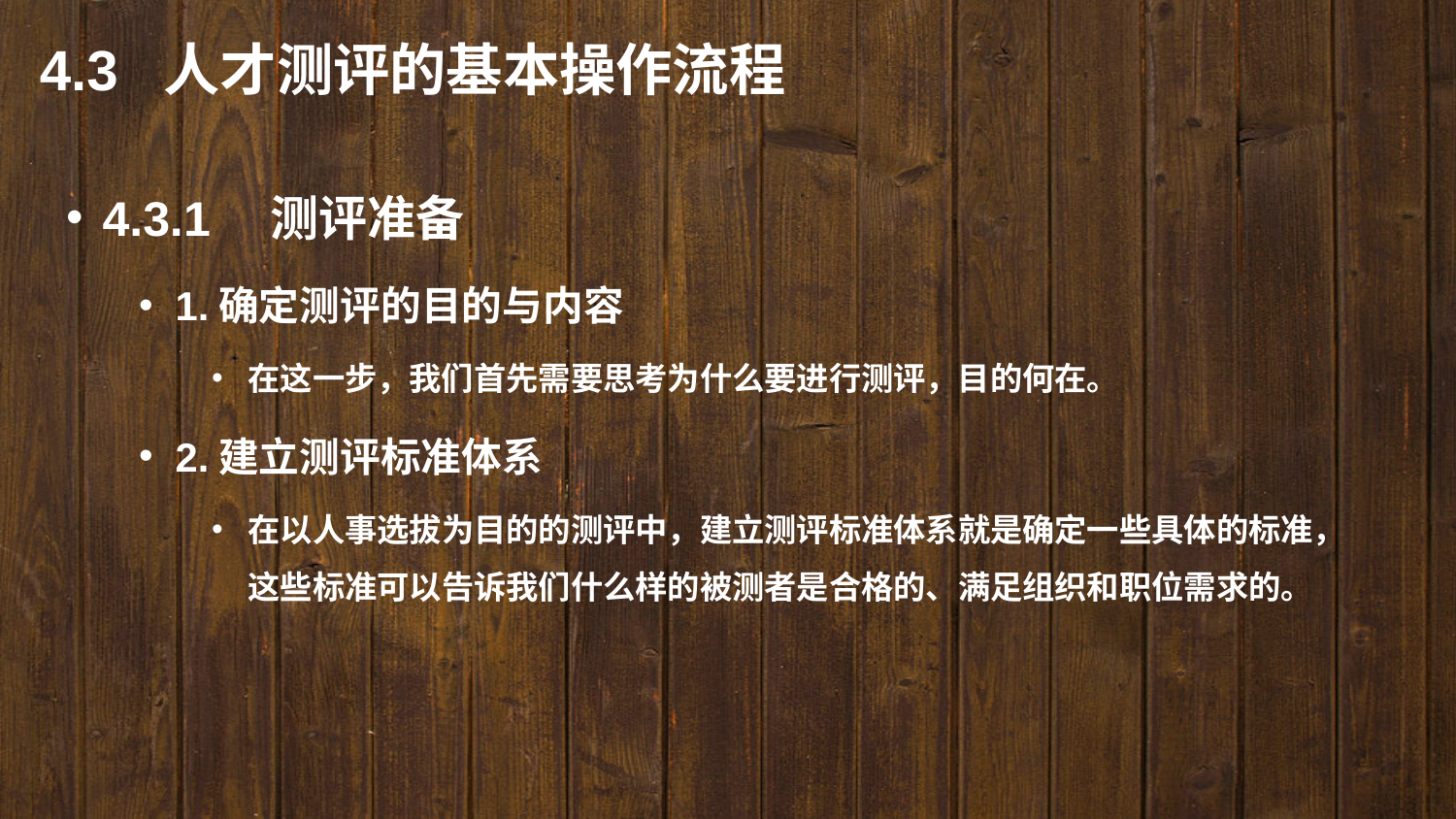

4.3  人才测评的基本操作流程
4.3.1　测评准备
1.确定测评的目的与内容
在这一步，我们首先需要思考为什么要进行测评，目的何在。
2.建立测评标准体系
在以人事选拔为目的的测评中，建立测评标准体系就是确定一些具体的标准，这些标准可以告诉我们什么样的被测者是合格的、满足组织和职位需求的。